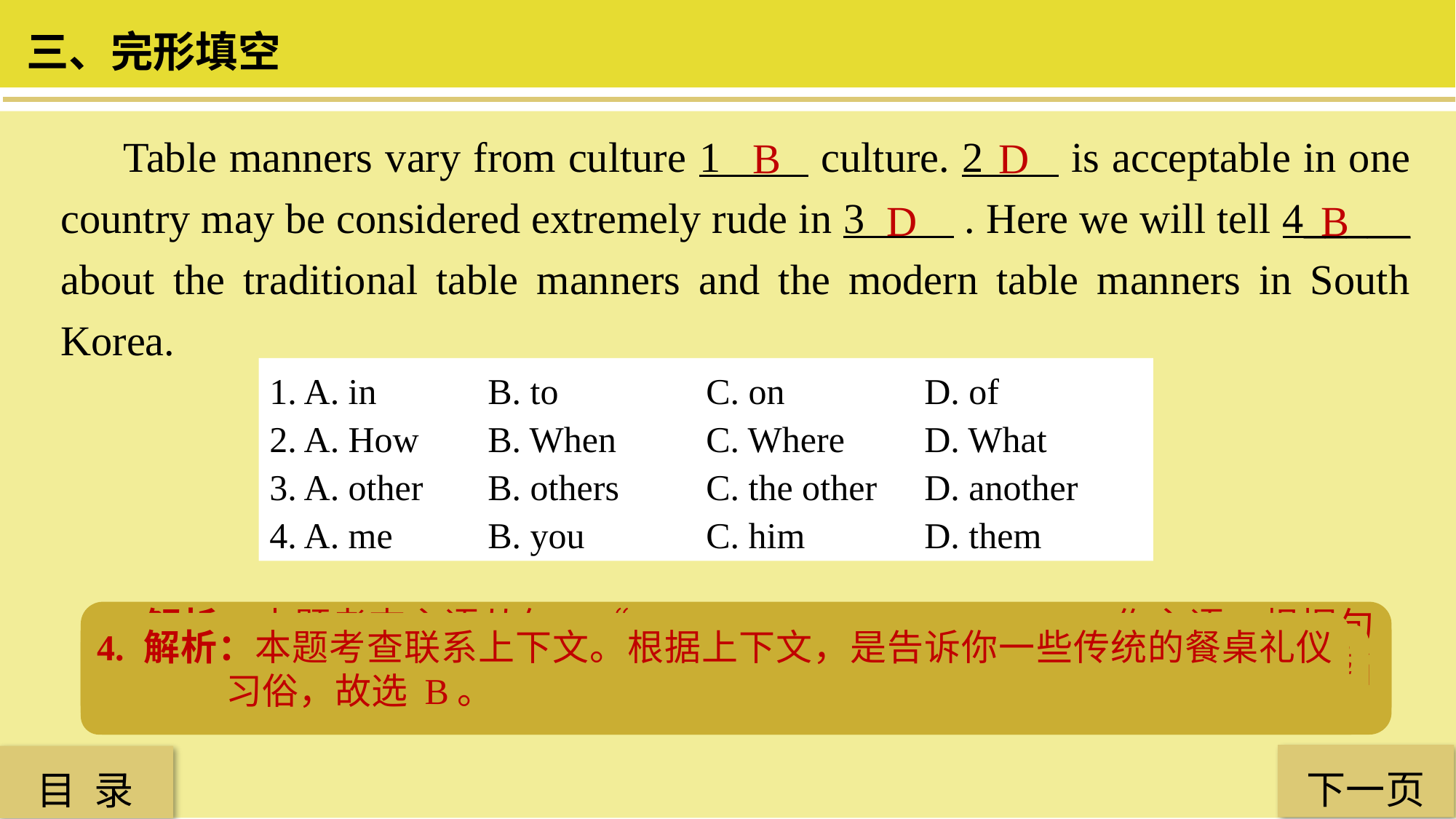

三、完形填空
     Table manners vary from culture 1        culture. 2       is acceptable in one country may be considered extremely rude in 3         . Here we will tell 4_____ about the traditional table manners and the modern table manners in South Korea.
B
D
D
B
1. A. in 	B. to 		C. on 		D. of
2. A. How 	B. When 	C. Where 	D. What
3. A. other 	B. others 	C. the other 	D. another
4. A. me 	B. you 		C. him 		D. them
2. 解析：本题考查主语从句。“ 2 is acceptable in one country”作主语，根据句意“在一个国家被接受的（餐桌礼仪）可能在另一个国家被认为是相当粗鲁的”，what 在这里指“……的东西”，故选 D。
1. 解析：本题考查固定搭配 from... to 意为“从……到”，故选 B。
4. 解析：本题考查联系上下文。根据上下文，是告诉你一些传统的餐桌礼仪习俗，故选 B。
3. 解析：本题考查固定搭配 one... another 意为“一个……另一个”，故选 D。